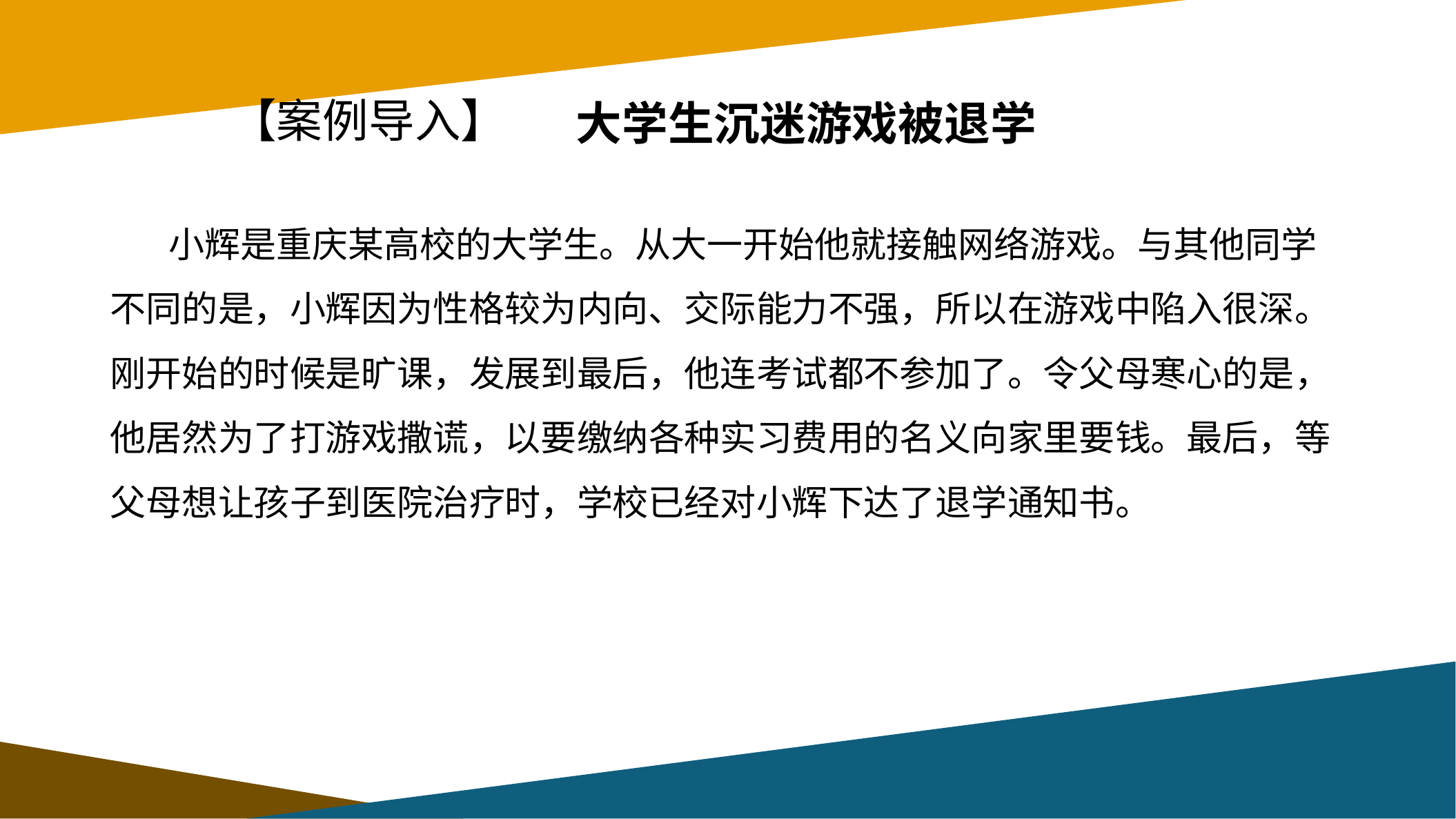

# 【案例导入】
大学生沉迷游戏被退学
        小辉是重庆某高校的大学生。从大一开始他就接触网络游戏。与其他同学不同的是，小辉因为性格较为内向、交际能力不强，所以在游戏中陷入很深。刚开始的时候是旷课，发展到最后，他连考试都不参加了。令父母寒心的是，他居然为了打游戏撒谎，以要缴纳各种实习费用的名义向家里要钱。最后，等父母想让孩子到医院治疗时，学校已经对小辉下达了退学通知书。